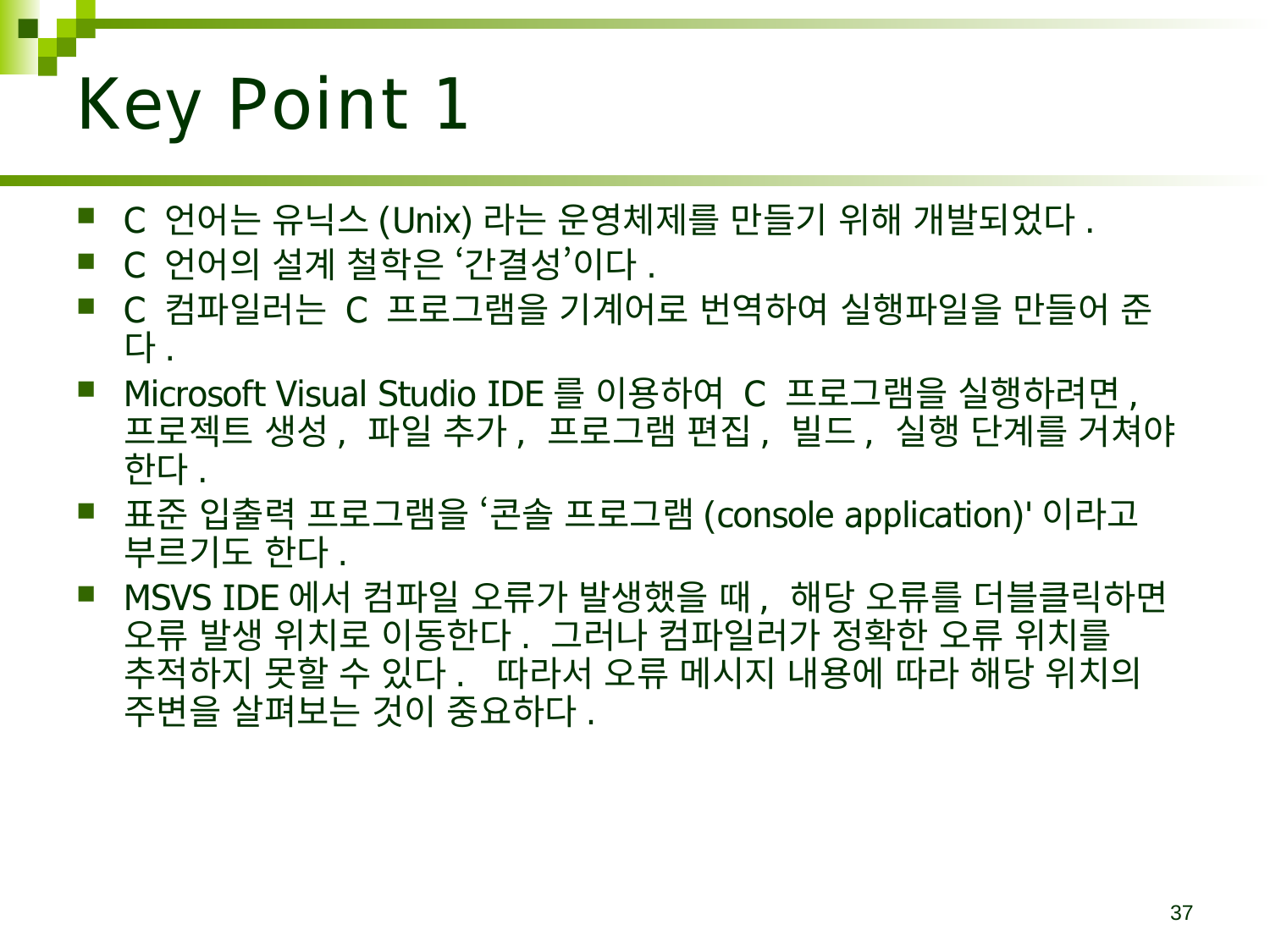

# Key Point 1
C 언어는 유닉스(Unix)라는 운영체제를 만들기 위해 개발되었다.
C 언어의 설계 철학은 ‘간결성’이다.
C 컴파일러는 C 프로그램을 기계어로 번역하여 실행파일을 만들어 준다.
Microsoft Visual Studio IDE를 이용하여 C 프로그램을 실행하려면, 프로젝트 생성, 파일 추가, 프로그램 편집, 빌드, 실행 단계를 거쳐야 한다.
표준 입출력 프로그램을 ‘콘솔 프로그램(console application)'이라고 부르기도 한다.
MSVS IDE에서 컴파일 오류가 발생했을 때, 해당 오류를 더블클릭하면 오류 발생 위치로 이동한다. 그러나 컴파일러가 정확한 오류 위치를 추적하지 못할 수 있다.  따라서 오류 메시지 내용에 따라 해당 위치의 주변을 살펴보는 것이 중요하다.

37